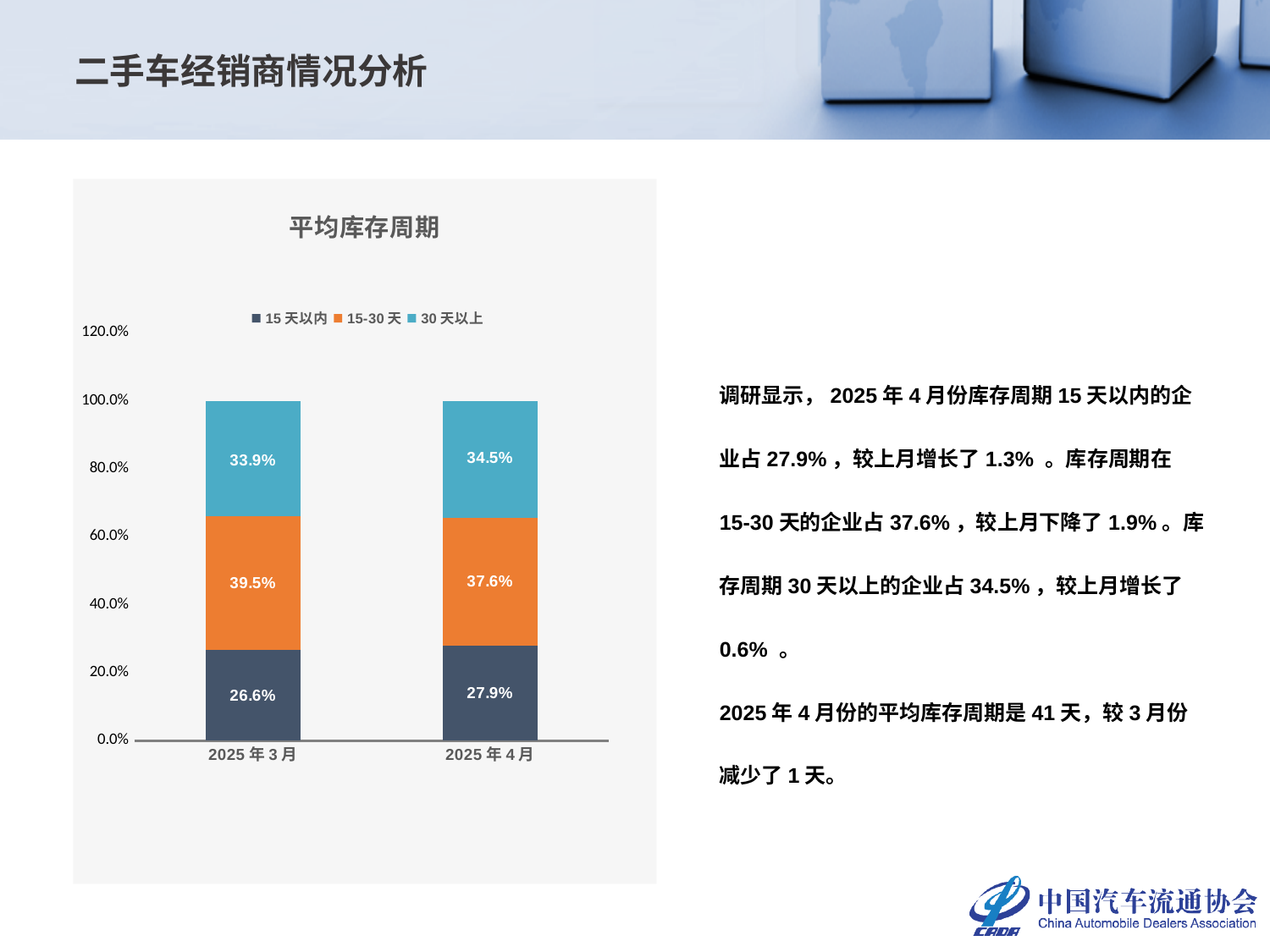

二手车经销商情况分析

### Chart: 平均库存周期

| Category | 15天以内 | 15-30天 | 30天以上 |
|---|---|---|---|
| 2025年3月 | 0.2660846344957288 | 0.3952572055974405 | 0.3386581599068308 |
| 2025年4月 | 0.27898786030218037 | 0.375902366887763 | 0.3451097728100566 |
调研显示，2025年4月份库存周期15天以内的企业占27.9%，较上月增长了1.3% 。库存周期在15-30天的企业占37.6%，较上月下降了1.9%。库存周期30天以上的企业占34.5%，较上月增长了0.6% 。
2025年4月份的平均库存周期是41天，较3月份减少了1天。